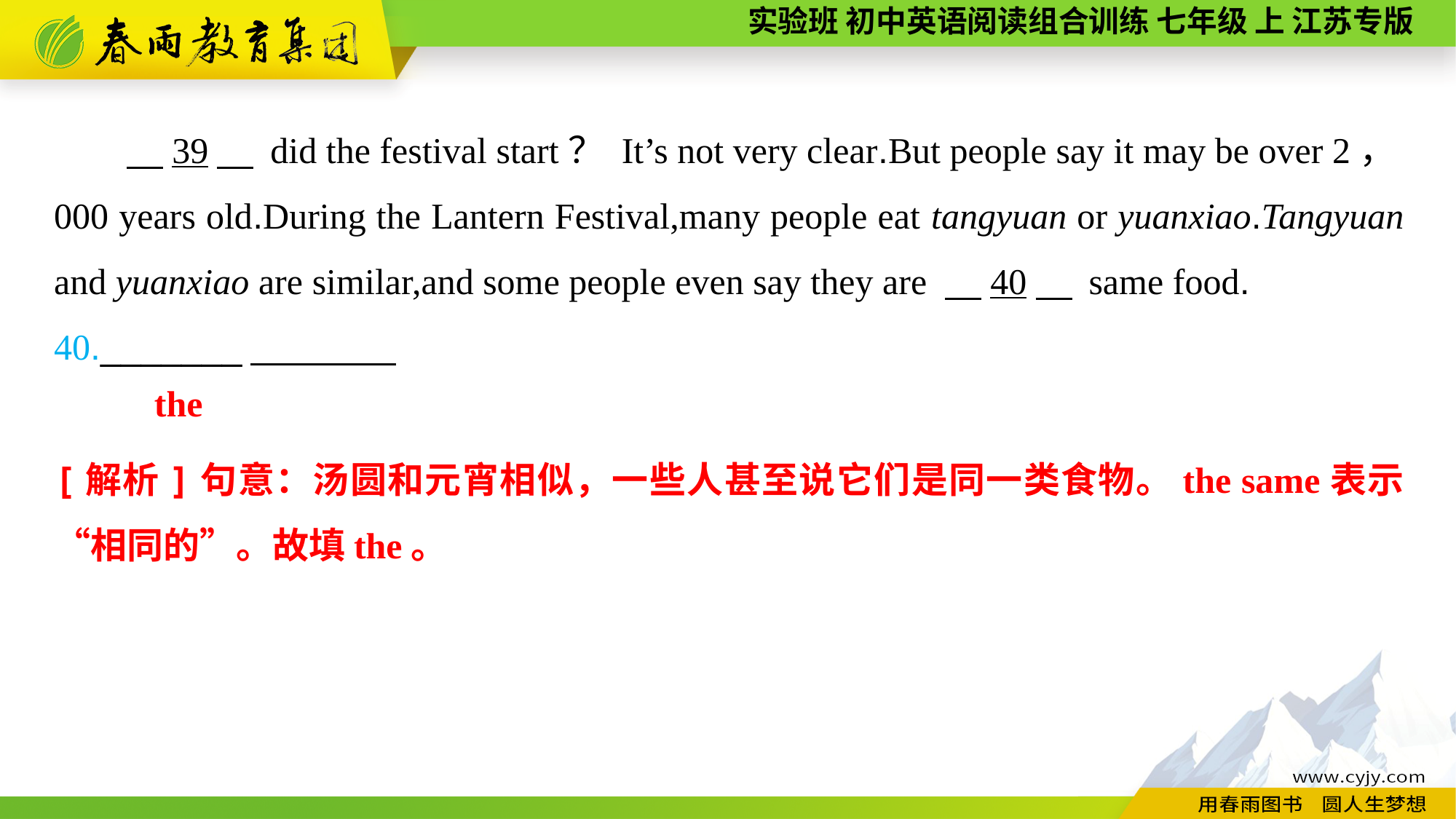

39　 did the festival start？ It’s not very clear.But people say it may be over 2，000 years old.During the Lantern Festival,many people eat tangyuan or yuanxiao.Tangyuan and yuanxiao are similar,and some people even say they are 　40　 same food.
40._______
the
[解析]句意：汤圆和元宵相似，一些人甚至说它们是同一类食物。the same表示“相同的”。故填the。